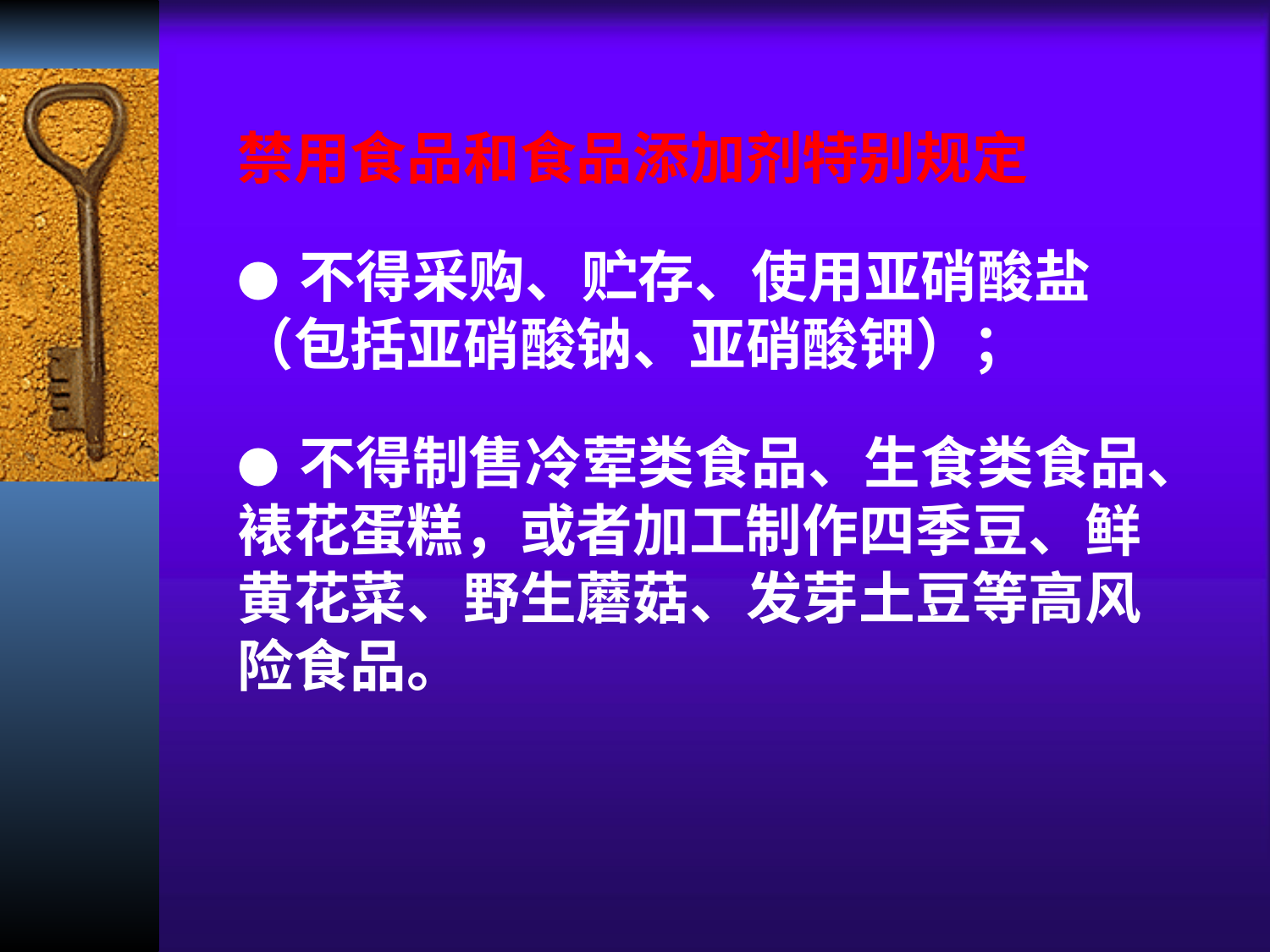

禁用食品和食品添加剂特别规定

● 不得采购、贮存、使用亚硝酸盐（包括亚硝酸钠、亚硝酸钾）；

● 不得制售冷荤类食品、生食类食品、裱花蛋糕，或者加工制作四季豆、鲜黄花菜、野生蘑菇、发芽土豆等高风险食品。